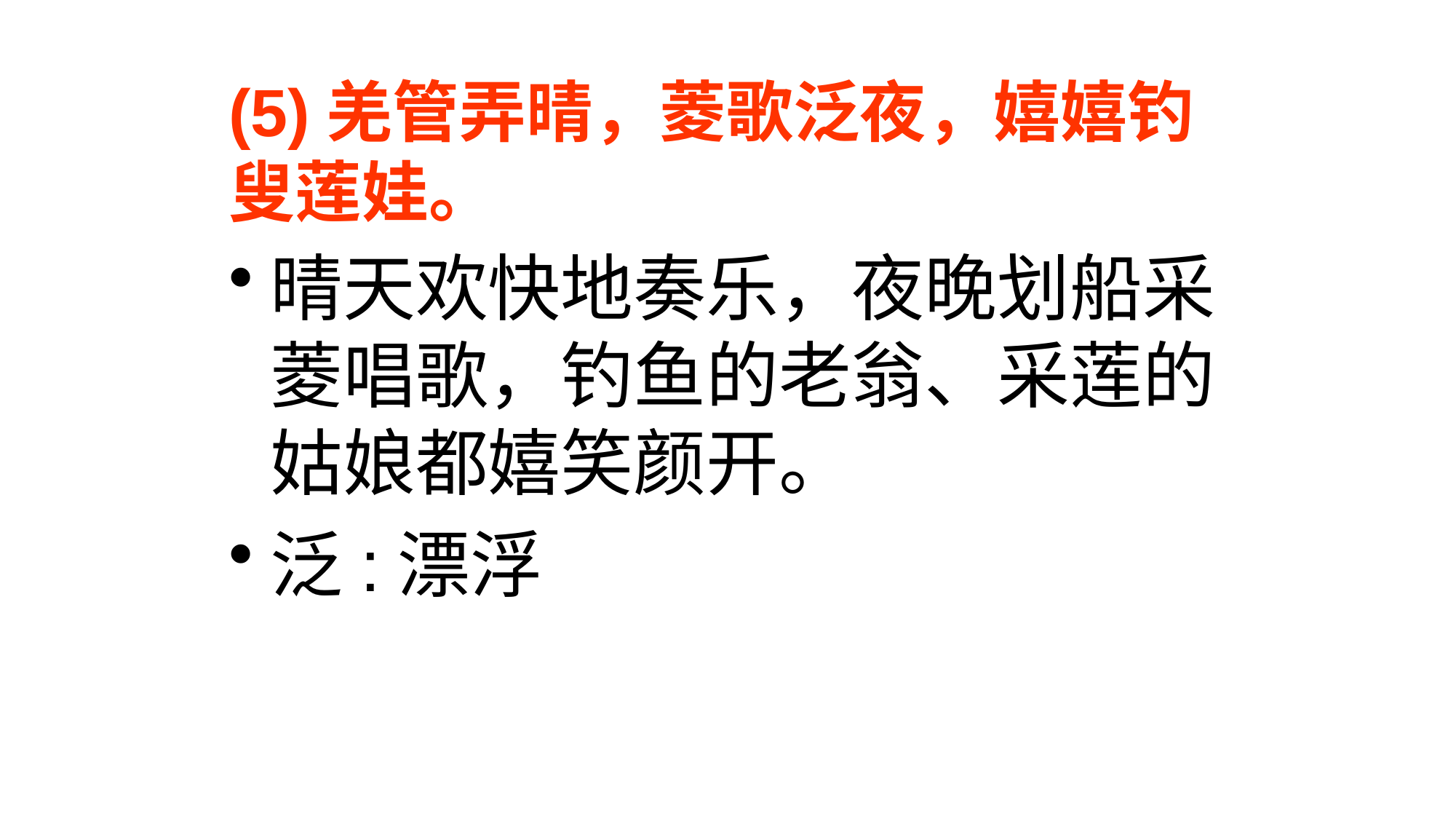

# (5)羌管弄晴，菱歌泛夜，嬉嬉钓叟莲娃。
晴天欢快地奏乐，夜晚划船采菱唱歌，钓鱼的老翁、采莲的姑娘都嬉笑颜开。
泛:漂浮